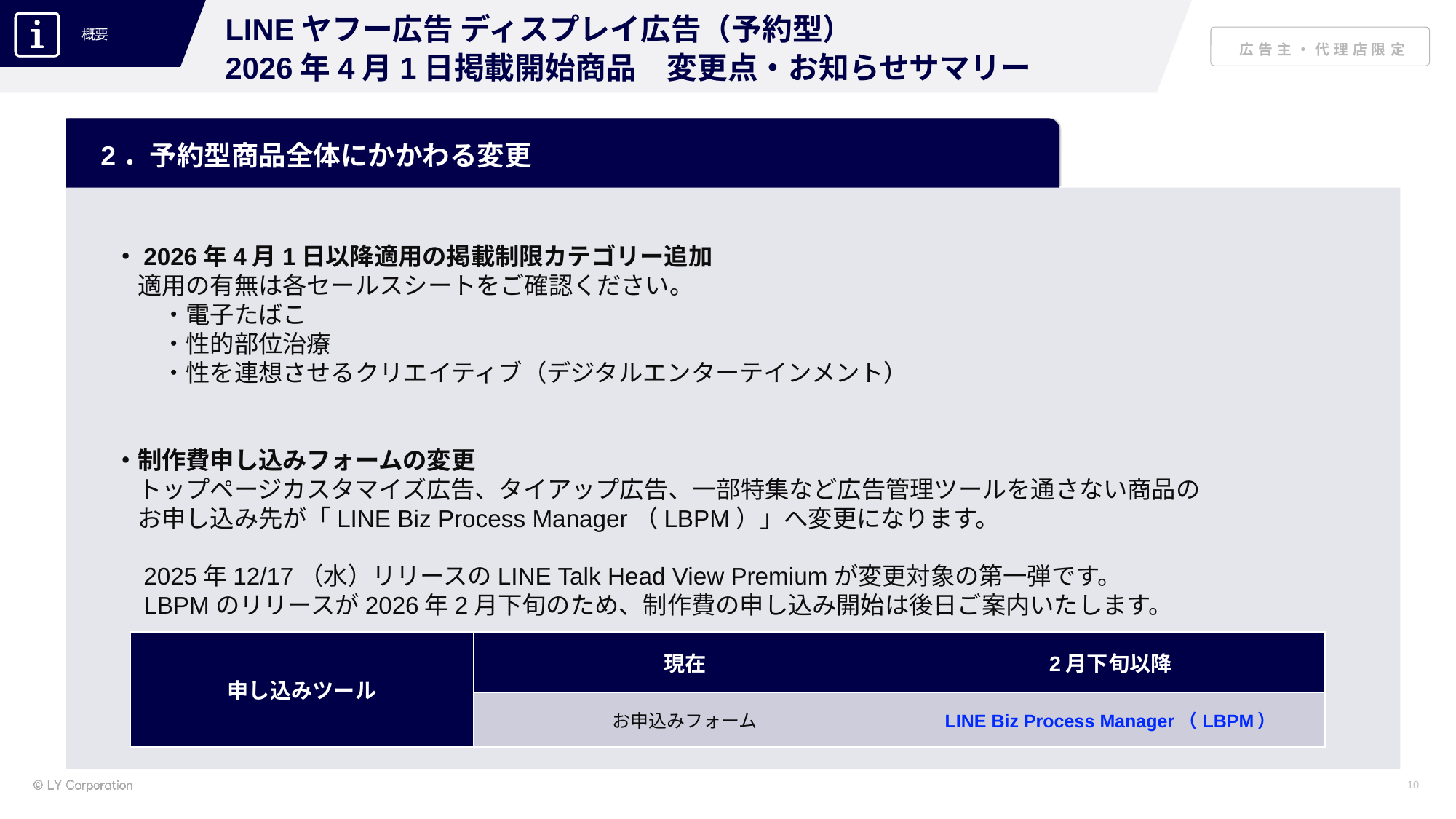

LINEヤフー広告 ディスプレイ広告（予約型）
2026年4月1日掲載開始商品　変更点・お知らせサマリー
2．予約型商品全体にかかわる変更

・2026年4月1日以降適用の掲載制限カテゴリー追加
　適用の有無は各セールスシートをご確認ください。
　　・電子たばこ
　　・性的部位治療
　　・性を連想させるクリエイティブ（デジタルエンターテインメント）

・制作費申し込みフォームの変更
　トップページカスタマイズ広告、タイアップ広告、一部特集など広告管理ツールを通さない商品の
　お申し込み先が「LINE Biz Process Manager（LBPM）」へ変更になります。

　2025年12/17（水）リリースのLINE Talk Head View Premiumが変更対象の第一弾です。
　LBPMのリリースが2026年2月下旬のため、制作費の申し込み開始は後日ご案内いたします。

| 申し込みツール | 現在 | 2月下旬以降 |
| --- | --- | --- |
|  | お申込みフォーム | LINE Biz Process Manager（LBPM） |